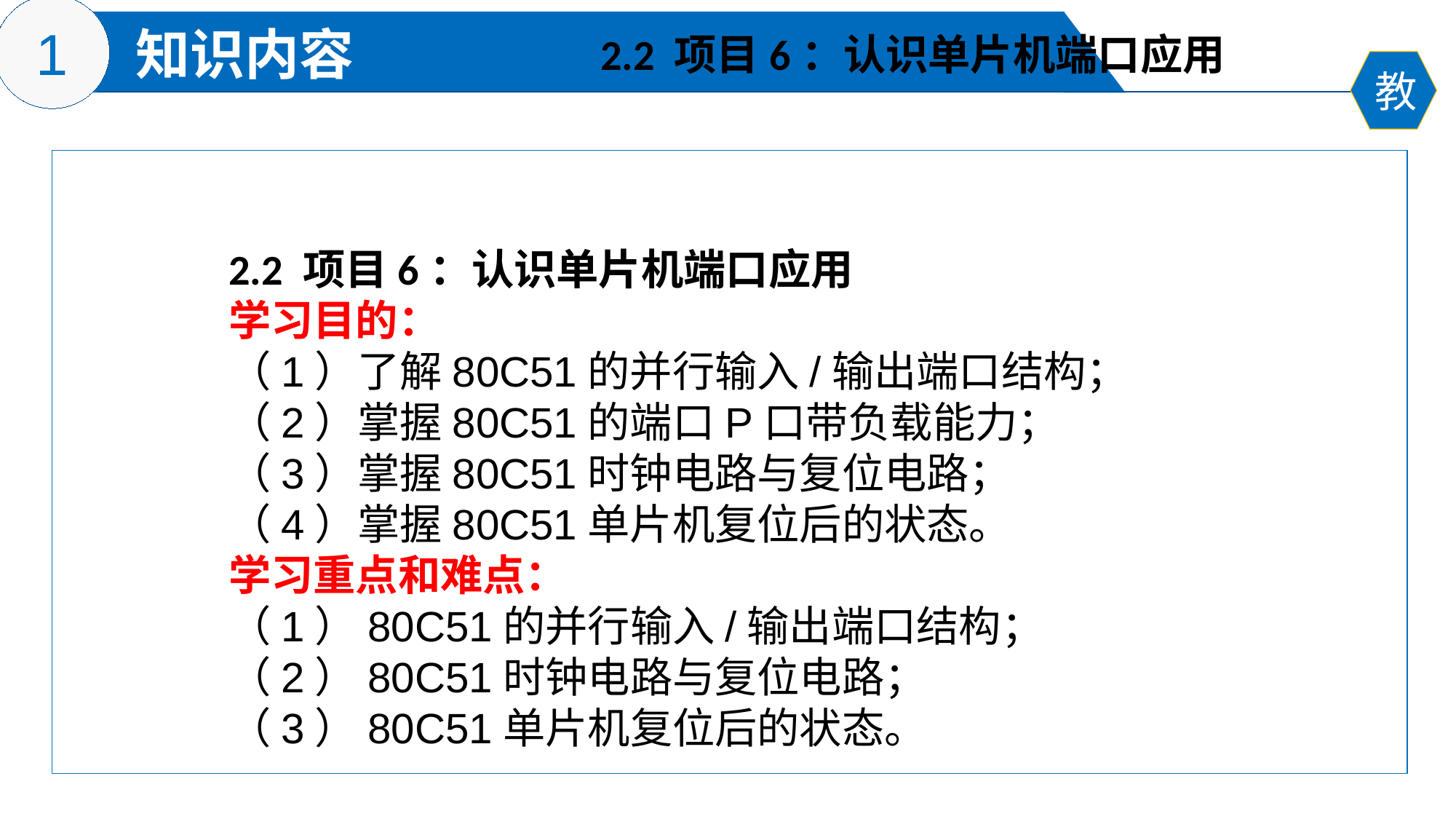

2.2 项目6：认识单片机端口应用

2.2 项目6：认识单片机端口应用
学习目的：
（1）了解80C51的并行输入/输出端口结构；
（2）掌握80C51的端口P口带负载能力；
（3）掌握80C51时钟电路与复位电路；
（4）掌握80C51单片机复位后的状态。
学习重点和难点：
（1）80C51的并行输入/输出端口结构；
（2）80C51时钟电路与复位电路；
（3）80C51单片机复位后的状态。